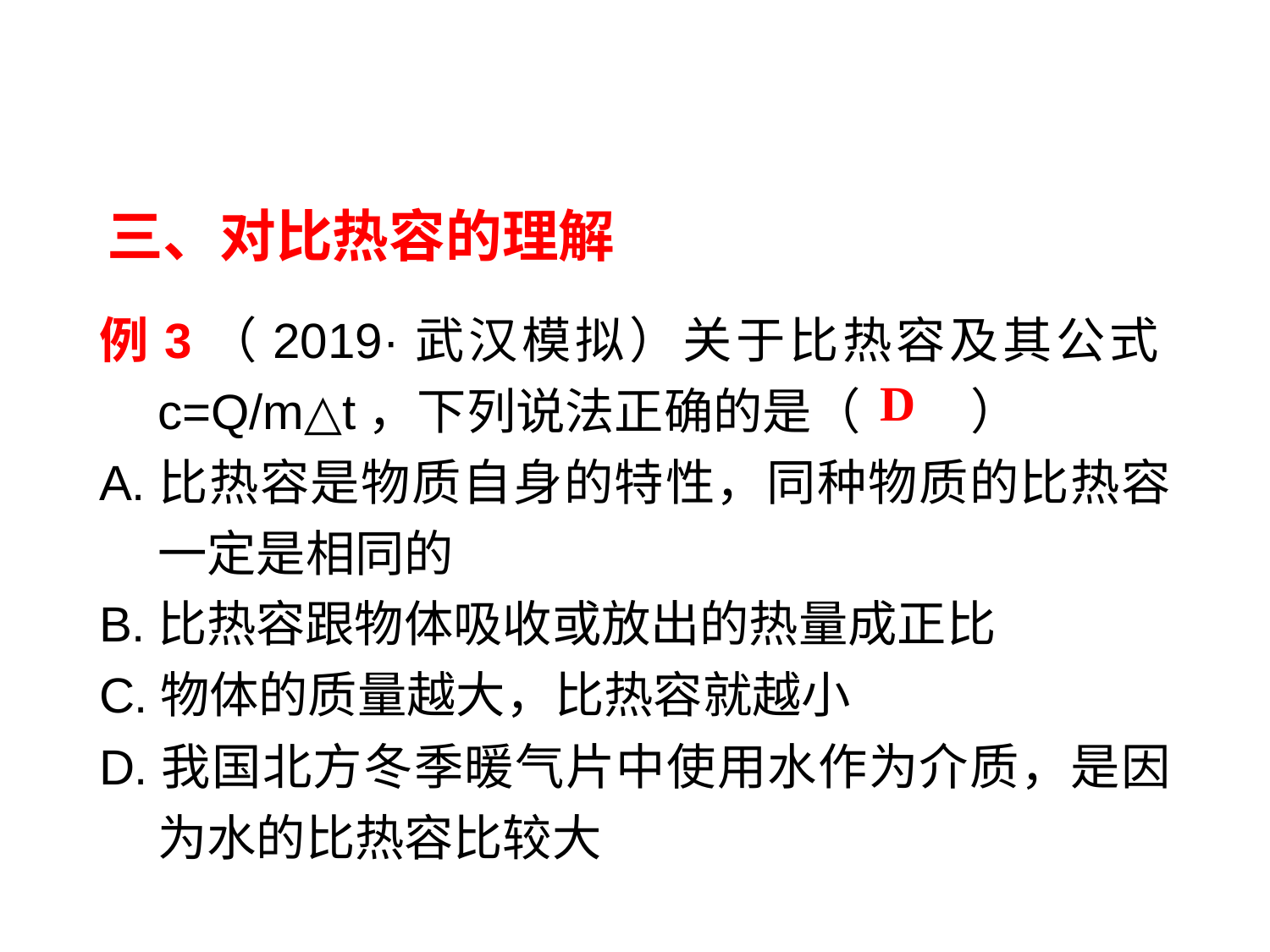

三、对比热容的理解
例3（2019·武汉模拟）关于比热容及其公式c=Q/m△t，下列说法正确的是（ 　　）
A.比热容是物质自身的特性，同种物质的比热容一定是相同的
B.比热容跟物体吸收或放出的热量成正比
C.物体的质量越大，比热容就越小
D.我国北方冬季暖气片中使用水作为介质，是因为水的比热容比较大
D